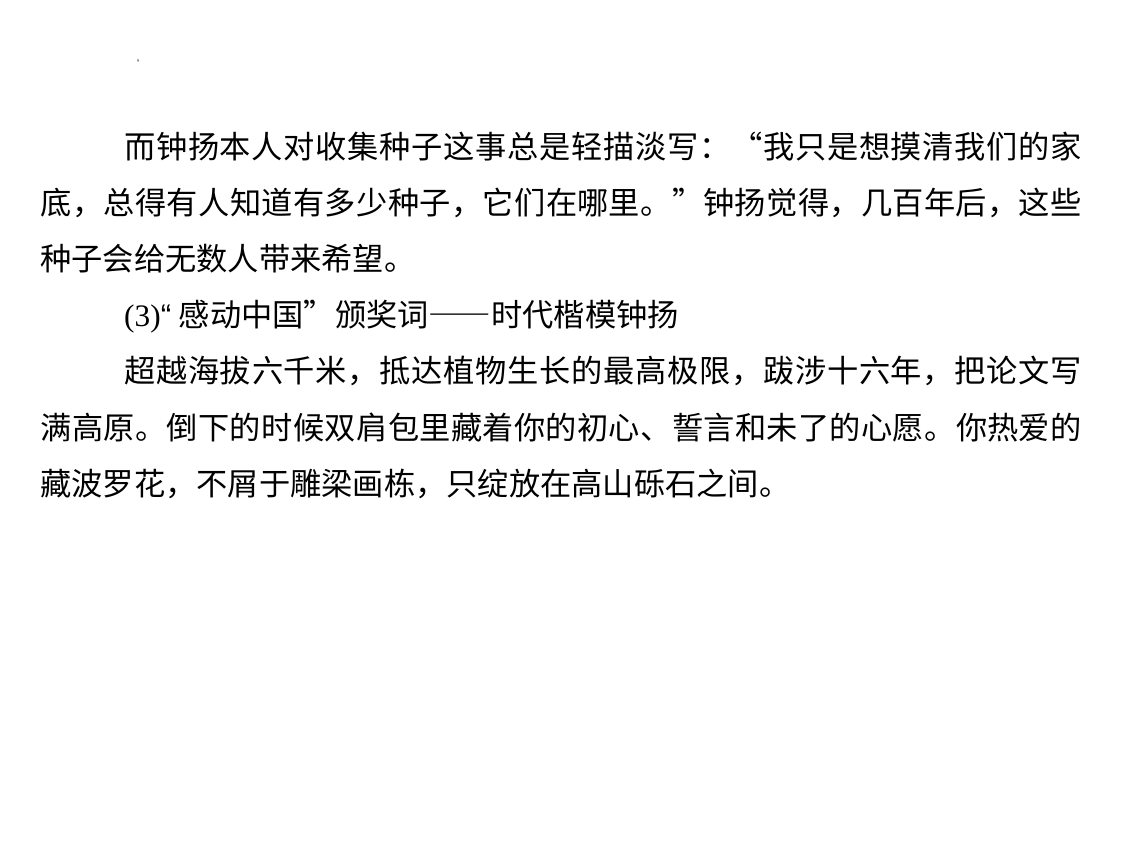

而钟扬本人对收集种子这事总是轻描淡写：“我只是想摸清我们的家底，总得有人知道有多少种子，它们在哪里。”钟扬觉得，几百年后，这些种子会给无数人带来希望。
(3)“感动中国”颁奖词——时代楷模钟扬
超越海拔六千米，抵达植物生长的最高极限，跋涉十六年，把论文写满高原。倒下的时候双肩包里藏着你的初心、誓言和未了的心愿。你热爱的藏波罗花，不屑于雕梁画栋，只绽放在高山砾石之间。